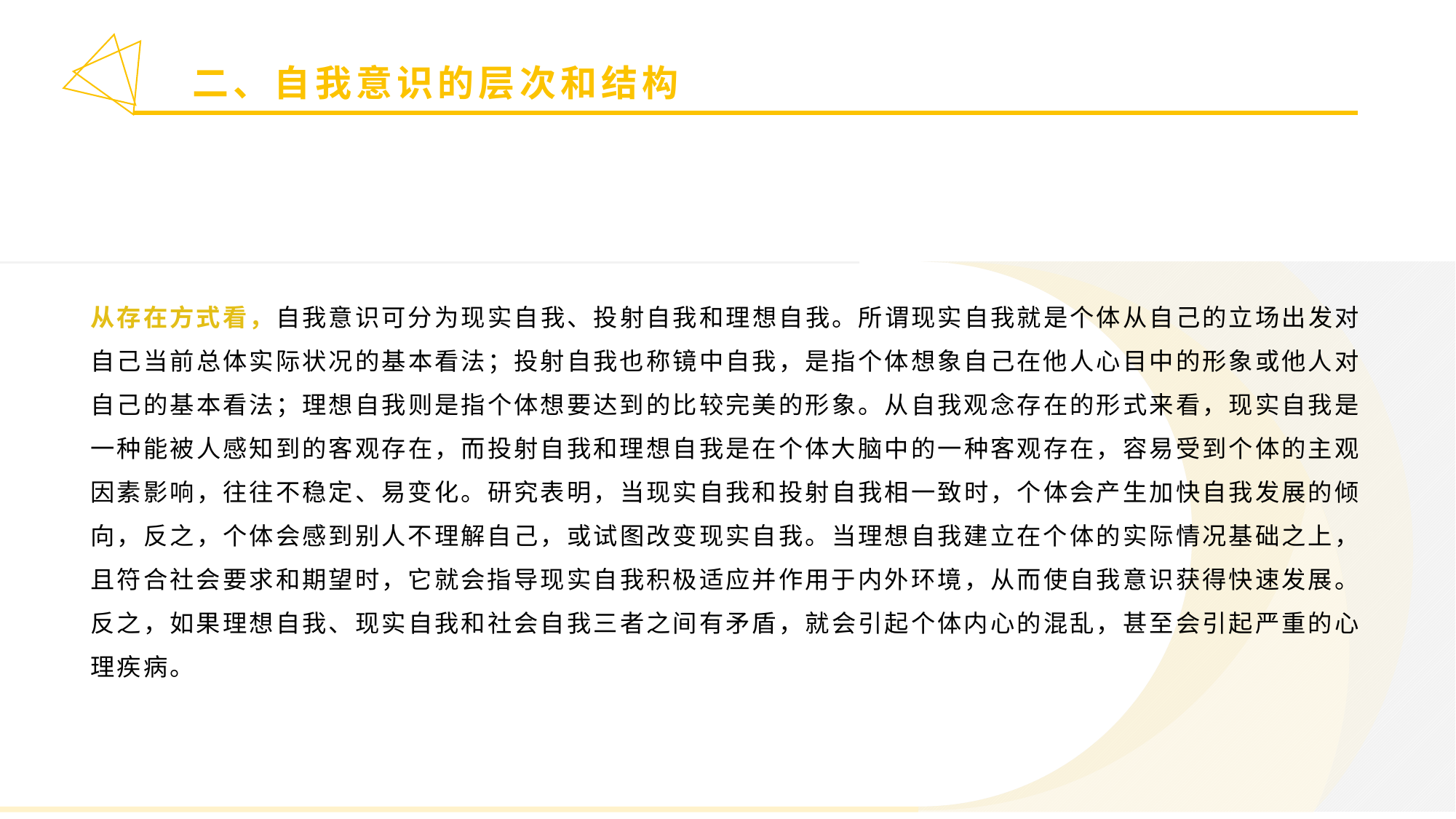

二、自我意识的层次和结构

从存在方式看，自我意识可分为现实自我、投射自我和理想自我。所谓现实自我就是个体从自己的立场出发对自己当前总体实际状况的基本看法；投射自我也称镜中自我，是指个体想象自己在他人心目中的形象或他人对自己的基本看法；理想自我则是指个体想要达到的比较完美的形象。从自我观念存在的形式来看，现实自我是一种能被人感知到的客观存在，而投射自我和理想自我是在个体大脑中的一种客观存在，容易受到个体的主观因素影响，往往不稳定、易变化。研究表明，当现实自我和投射自我相一致时，个体会产生加快自我发展的倾向，反之，个体会感到别人不理解自己，或试图改变现实自我。当理想自我建立在个体的实际情况基础之上，且符合社会要求和期望时，它就会指导现实自我积极适应并作用于内外环境，从而使自我意识获得快速发展。反之，如果理想自我、现实自我和社会自我三者之间有矛盾，就会引起个体内心的混乱，甚至会引起严重的心理疾病。